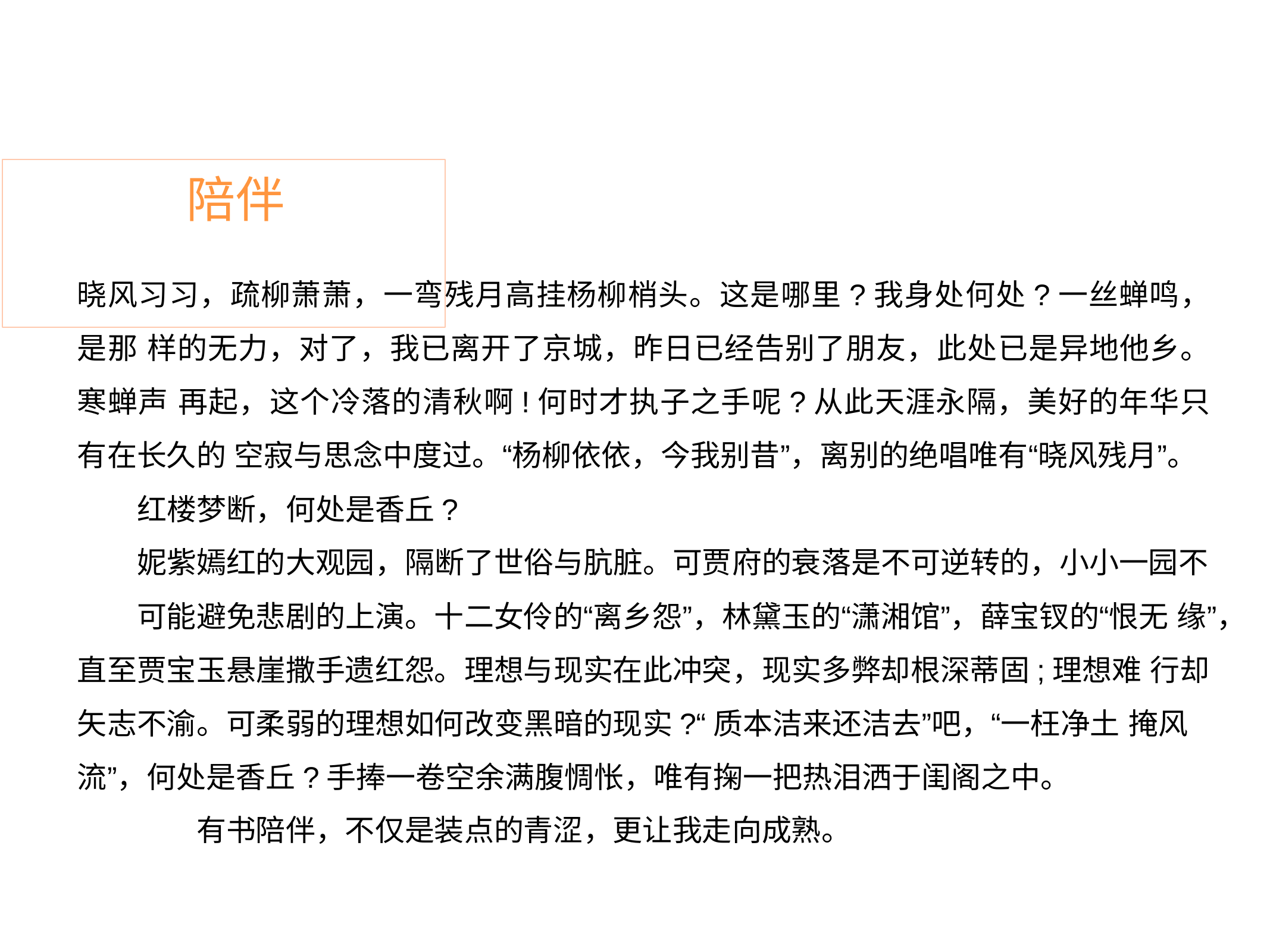

# 陪伴
晓风习习，疏柳萧萧，一弯残月高挂杨柳梢头。这是哪里?我身处何处?一丝蝉鸣，是那 样的无力，对了，我已离开了京城，昨日已经告别了朋友，此处已是异地他乡。寒蝉声 再起，这个冷落的清秋啊!何时才执子之手呢?从此天涯永隔，美好的年华只有在长久的 空寂与思念中度过。“杨柳依依，今我别昔”，离别的绝唱唯有“晓风残月”。
红楼梦断，何处是香丘?
妮紫嫣红的大观园，隔断了世俗与肮脏。可贾府的衰落是不可逆转的，小小一园不
可能避免悲剧的上演。十二女伶的“离乡怨”，林黛玉的“潇湘馆”，薛宝钗的“恨无 缘”，直至贾宝玉悬崖撒手遗红怨。理想与现实在此冲突，现实多弊却根深蒂固;理想难 行却矢志不渝。可柔弱的理想如何改变黑暗的现实?“质本洁来还洁去”吧，“一枉净土 掩风流”，何处是香丘?手捧一卷空余满腹惆怅，唯有掬一把热泪洒于闺阁之中。
有书陪伴，不仅是装点的青涩，更让我走向成熟。